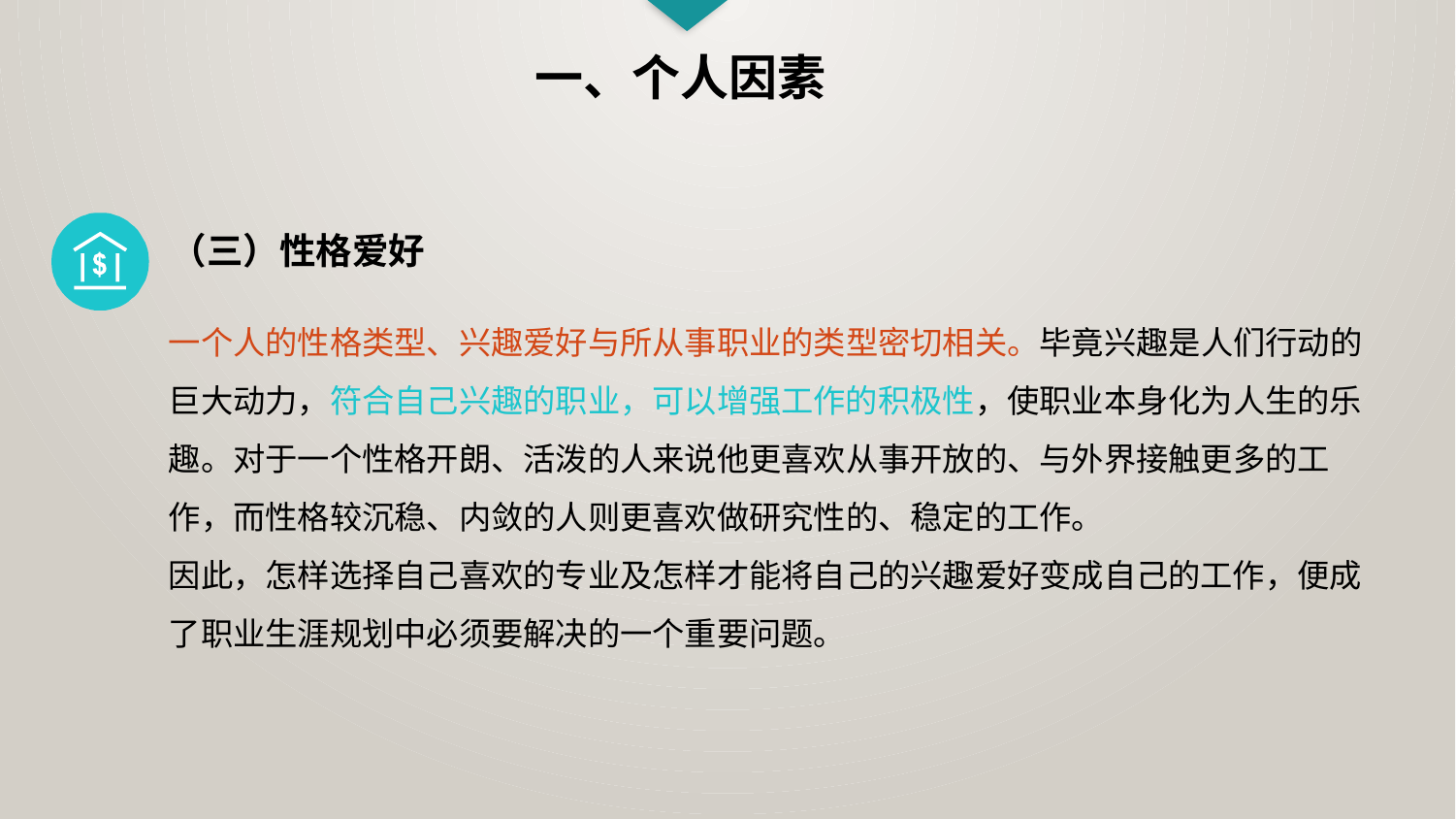

一、个人因素

（三）性格爱好

一个人的性格类型、兴趣爱好与所从事职业的类型密切相关。毕竟兴趣是人们行动的巨大动力，符合自己兴趣的职业，可以增强工作的积极性，使职业本身化为人生的乐趣。对于一个性格开朗、活泼的人来说他更喜欢从事开放的、与外界接触更多的工作，而性格较沉稳、内敛的人则更喜欢做研究性的、稳定的工作。
因此，怎样选择自己喜欢的专业及怎样才能将自己的兴趣爱好变成自己的工作，便成了职业生涯规划中必须要解决的一个重要问题。
11